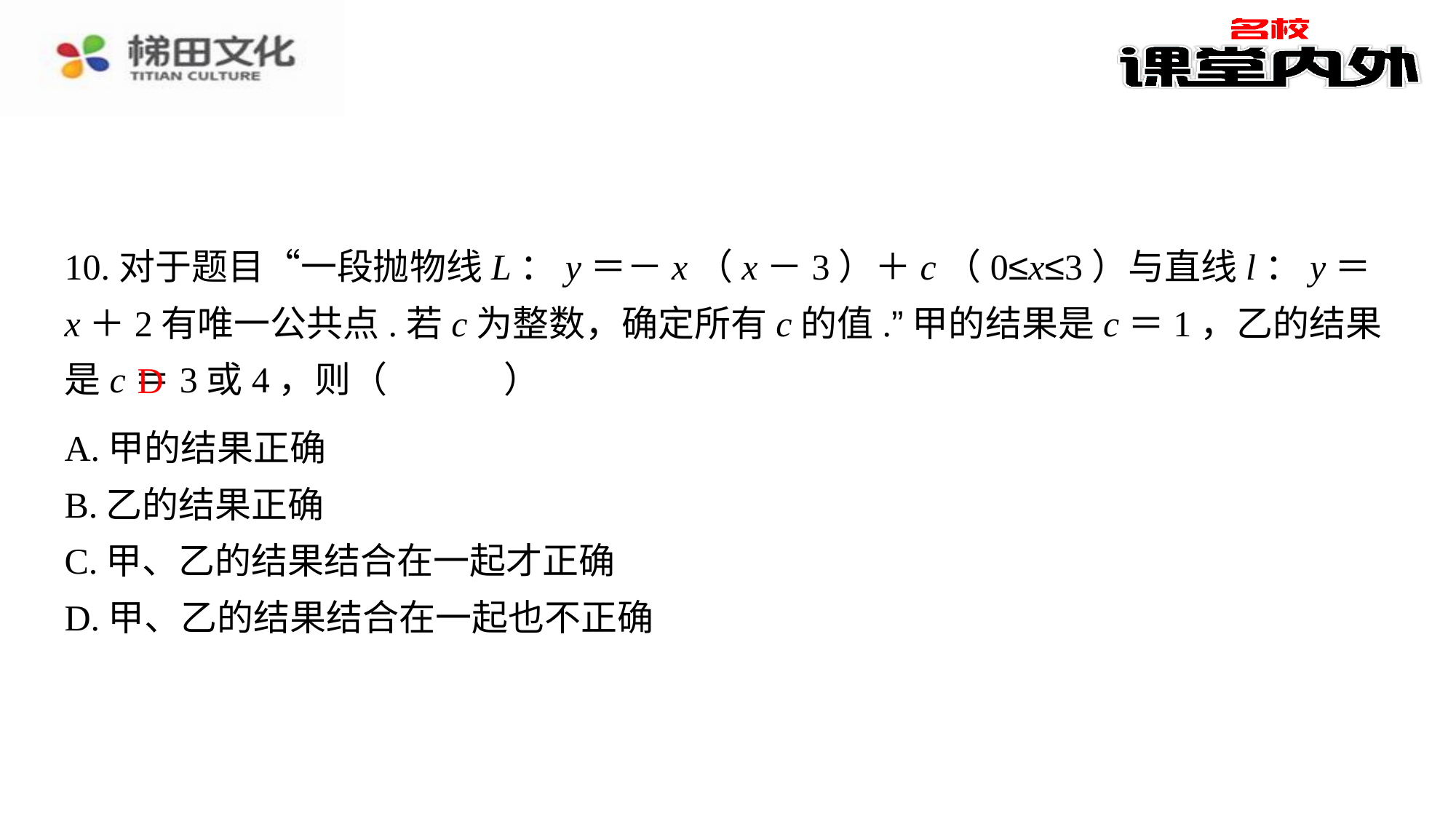

10.对于题目“一段抛物线L：y＝－x（x－3）＋c（0≤x≤3）与直线l：y＝x＋2有唯一公共点.若c为整数，确定所有c的值.”甲的结果是c＝1，乙的结果是c＝3或4，则（　D　）
D
| A.甲的结果正确 |
| --- |
| B.乙的结果正确 |
| C.甲、乙的结果结合在一起才正确 |
| D.甲、乙的结果结合在一起也不正确 |